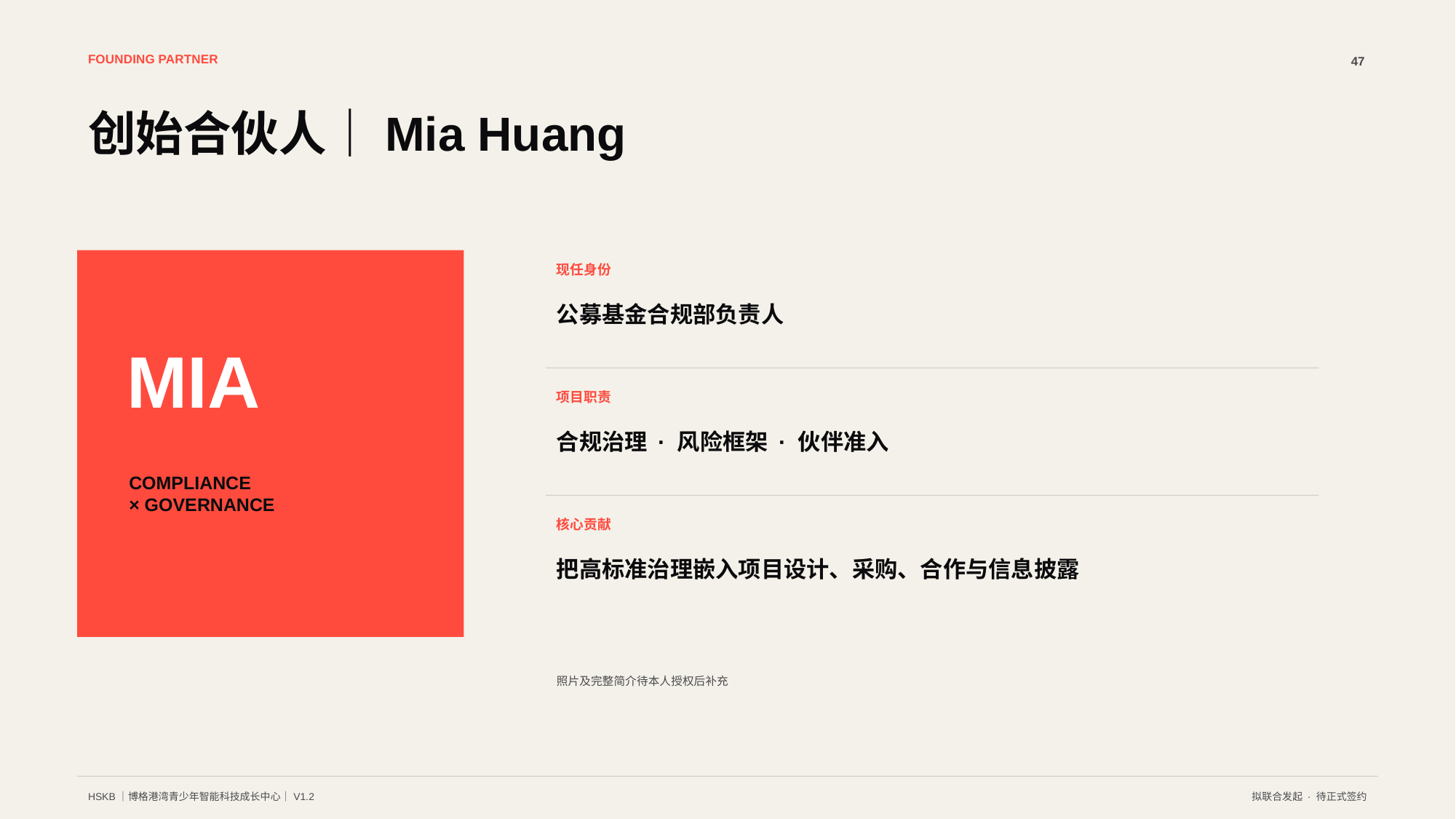

FOUNDING PARTNER
47
创始合伙人｜Mia Huang

现任身份
公募基金合规部负责人
MIA

项目职责
合规治理 · 风险框架 · 伙伴准入
COMPLIANCE
× GOVERNANCE

核心贡献
把高标准治理嵌入项目设计、采购、合作与信息披露
照片及完整简介待本人授权后补充

HSKB｜博格港湾青少年智能科技成长中心｜V1.2
拟联合发起 · 待正式签约